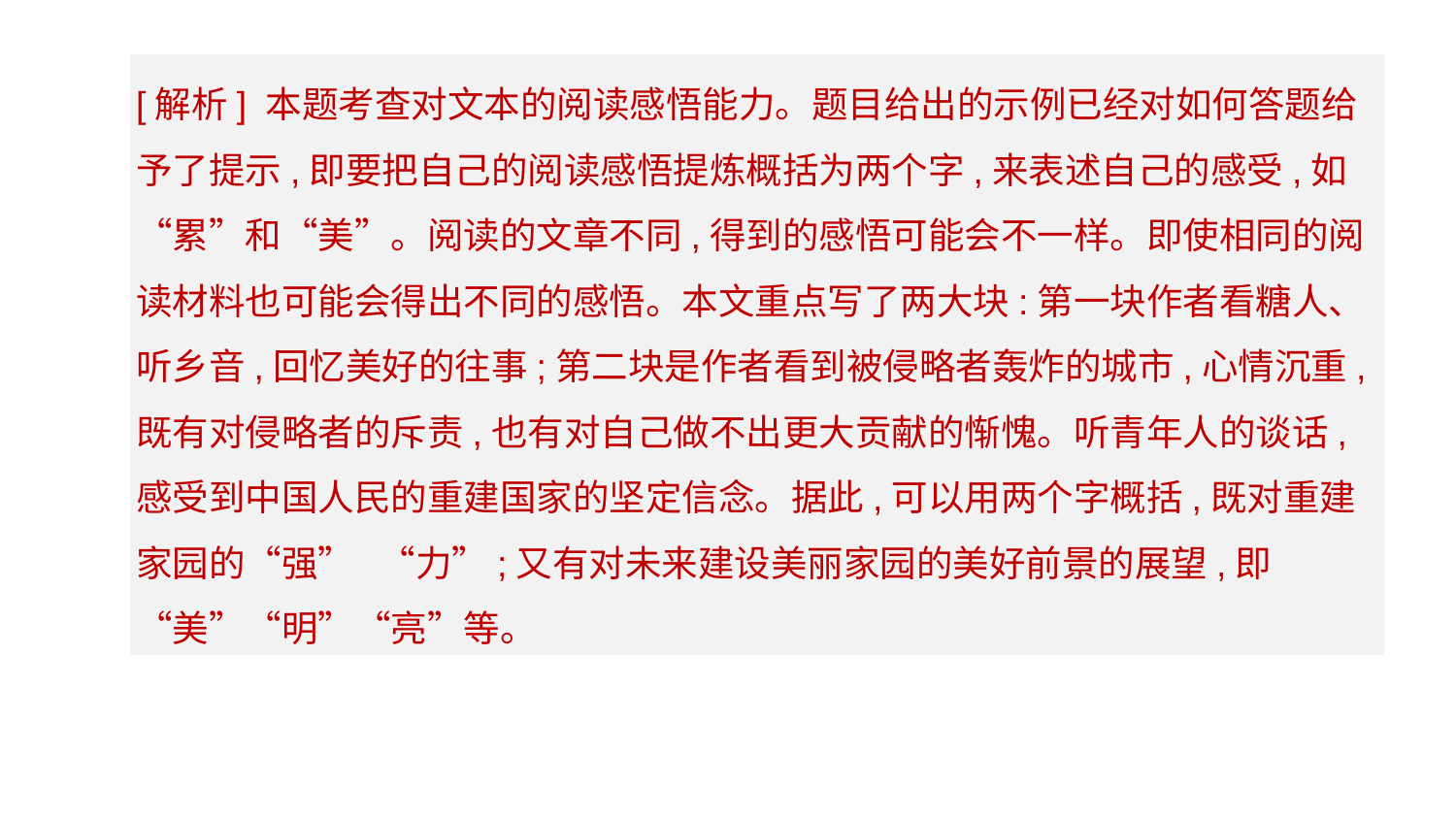

[解析] 本题考查对文本的阅读感悟能力。题目给出的示例已经对如何答题给予了提示,即要把自己的阅读感悟提炼概括为两个字,来表述自己的感受,如“累”和“美”。阅读的文章不同,得到的感悟可能会不一样。即使相同的阅读材料也可能会得出不同的感悟。本文重点写了两大块:第一块作者看糖人、听乡音,回忆美好的往事;第二块是作者看到被侵略者轰炸的城市,心情沉重,既有对侵略者的斥责,也有对自己做不出更大贡献的惭愧。听青年人的谈话,感受到中国人民的重建国家的坚定信念。据此,可以用两个字概括,既对重建家园的“强”   “力”;又有对未来建设美丽家园的美好前景的展望,即“美”“明”“亮”等。